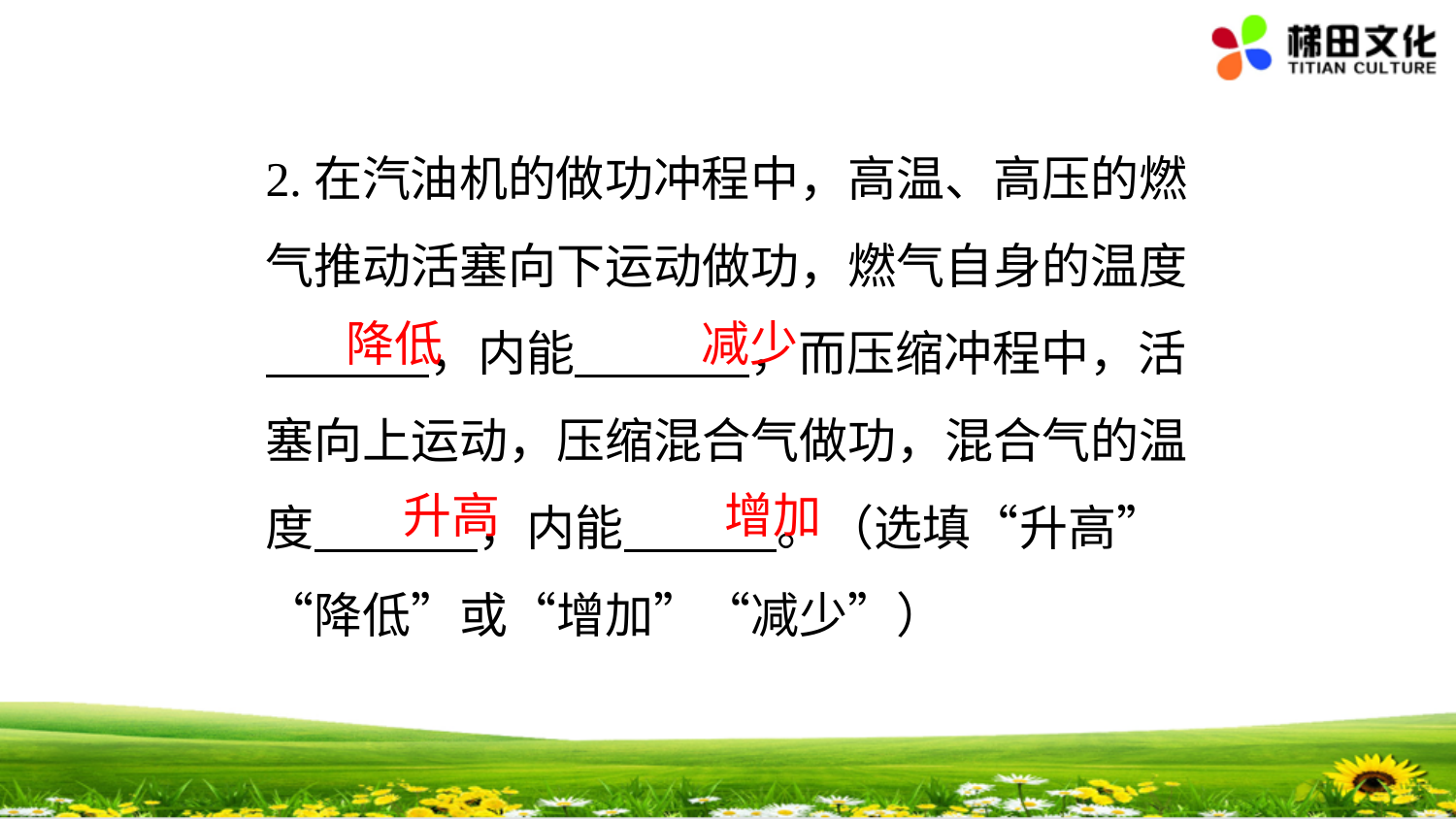

2.在汽油机的做功冲程中，高温、高压的燃气推动活塞向下运动做功，燃气自身的温度                ，内能                ，而压缩冲程中，活塞向上运动，压缩混合气做功，混合气的温度               ，内能              。（选填“升高”“降低”或“增加”“减少”）
降低
减少
升高
增加